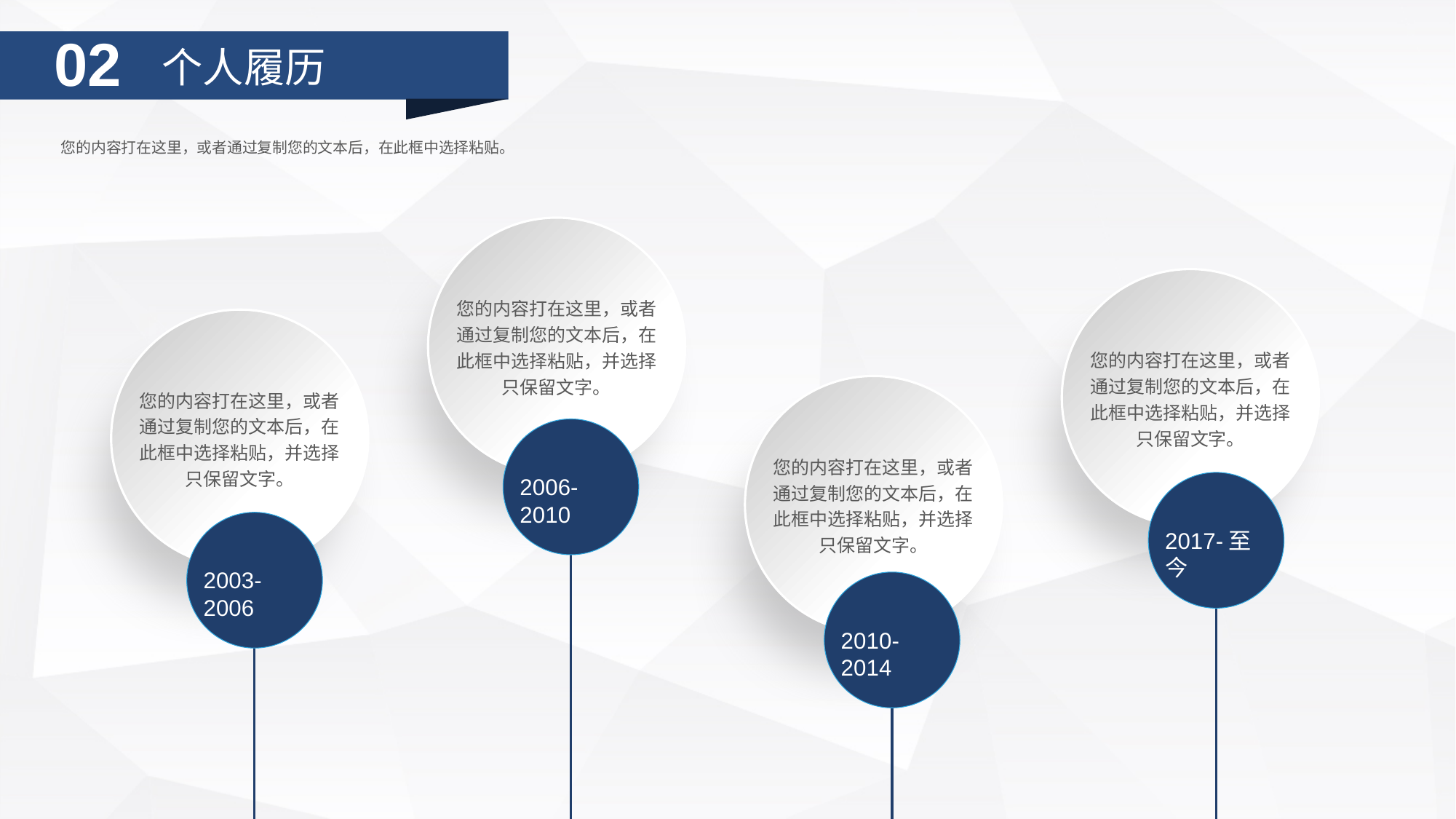

02

个人履历

您的内容打在这里，或者通过复制您的文本后，在此框中选择粘贴。

您的内容打在这里，或者通过复制您的文本后，在此框中选择粘贴，并选择只保留文字。

您的内容打在这里，或者通过复制您的文本后，在此框中选择粘贴，并选择只保留文字。

您的内容打在这里，或者通过复制您的文本后，在此框中选择粘贴，并选择只保留文字。

2006-2010
您的内容打在这里，或者通过复制您的文本后，在此框中选择粘贴，并选择只保留文字。

2017-至今

2003-2006

2010-2014